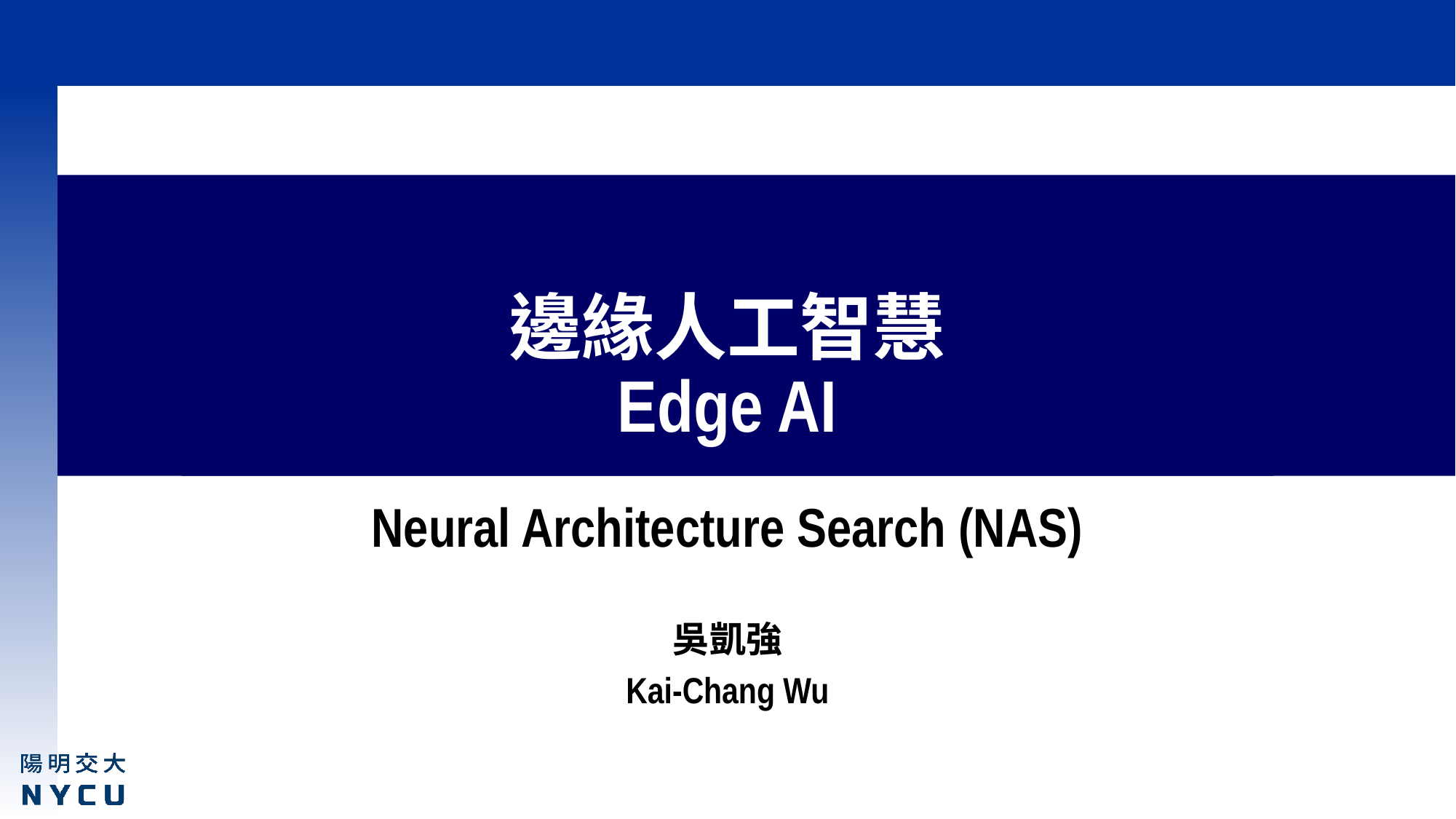

# 邊緣人工智慧 Edge AI
Neural Architecture Search (NAS)

吳凱強
Kai-Chang Wu